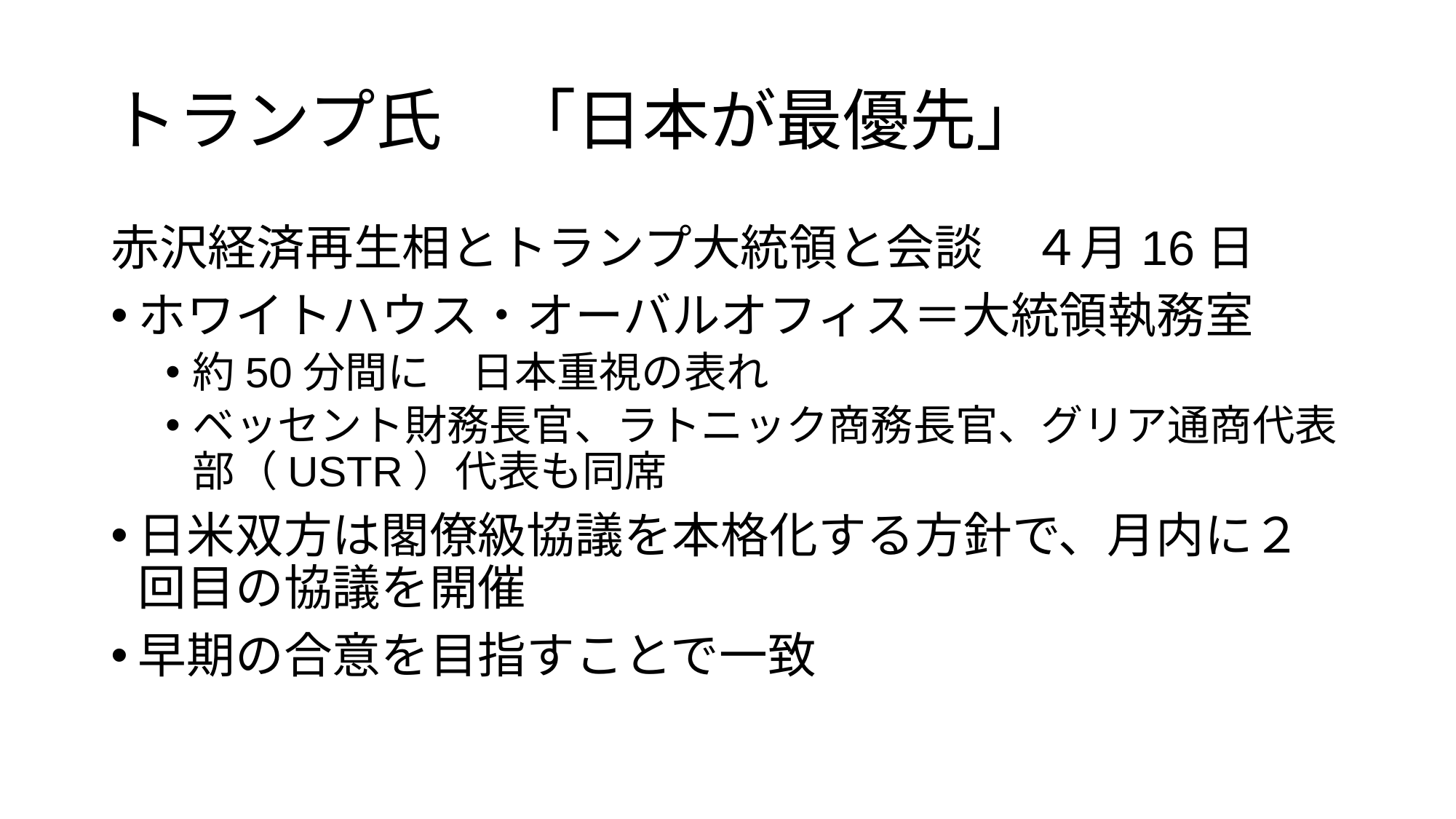

# トランプ氏　「日本が最優先」
赤沢経済再生相とトランプ大統領と会談　４月16日
ホワイトハウス・オーバルオフィス＝大統領執務室
約50分間に　日本重視の表れ
ベッセント財務長官、ラトニック商務長官、グリア通商代表部（USTR）代表も同席
日米双方は閣僚級協議を本格化する方針で、月内に２回目の協議を開催
早期の合意を目指すことで一致